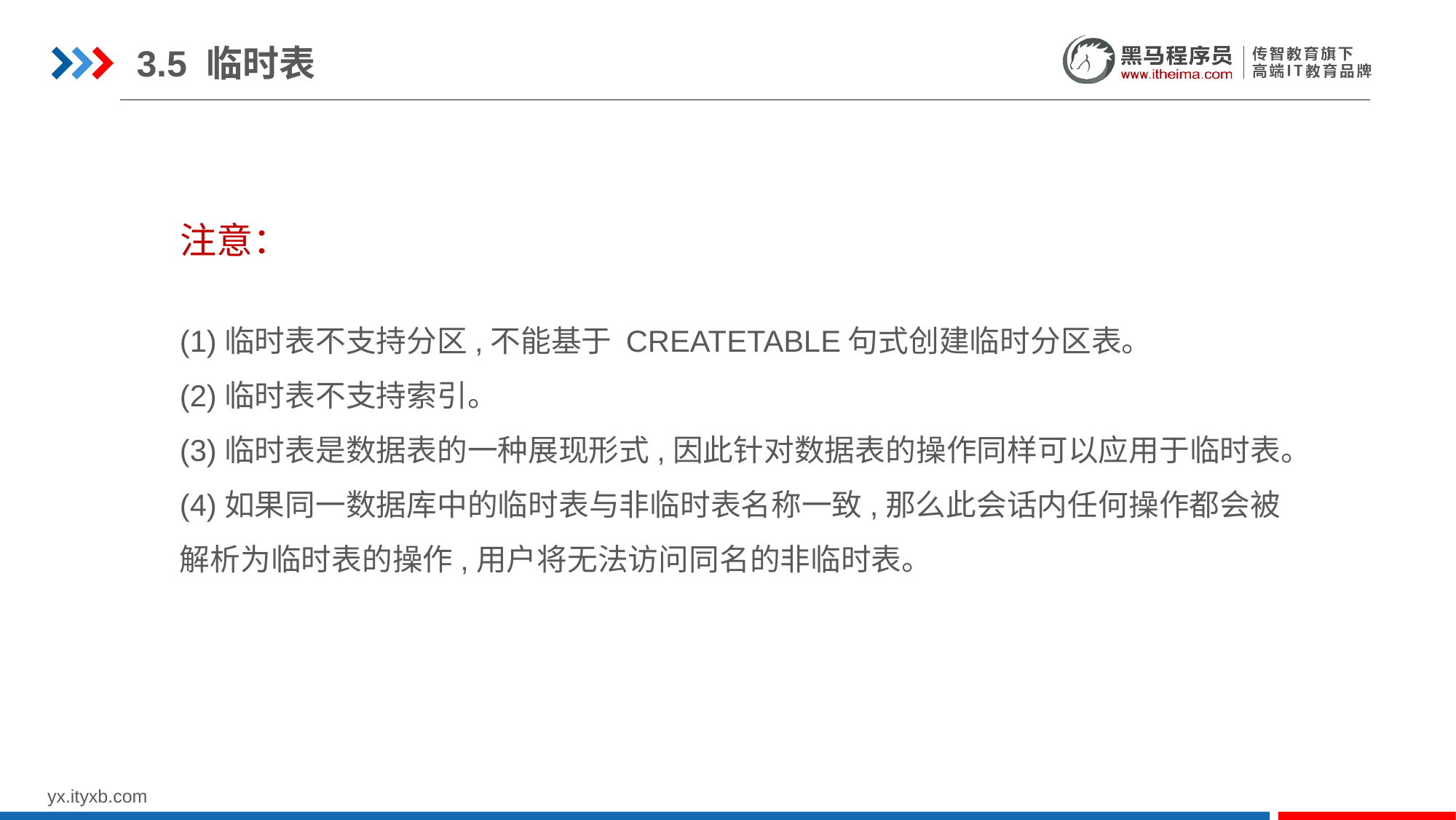

3.5 临时表
注意：
(1)临时表不支持分区,不能基于 CREATETABLE句式创建临时分区表。
(2)临时表不支持索引。
(3)临时表是数据表的一种展现形式,因此针对数据表的操作同样可以应用于临时表。
(4)如果同一数据库中的临时表与非临时表名称一致,那么此会话内任何操作都会被
解析为临时表的操作,用户将无法访问同名的非临时表。